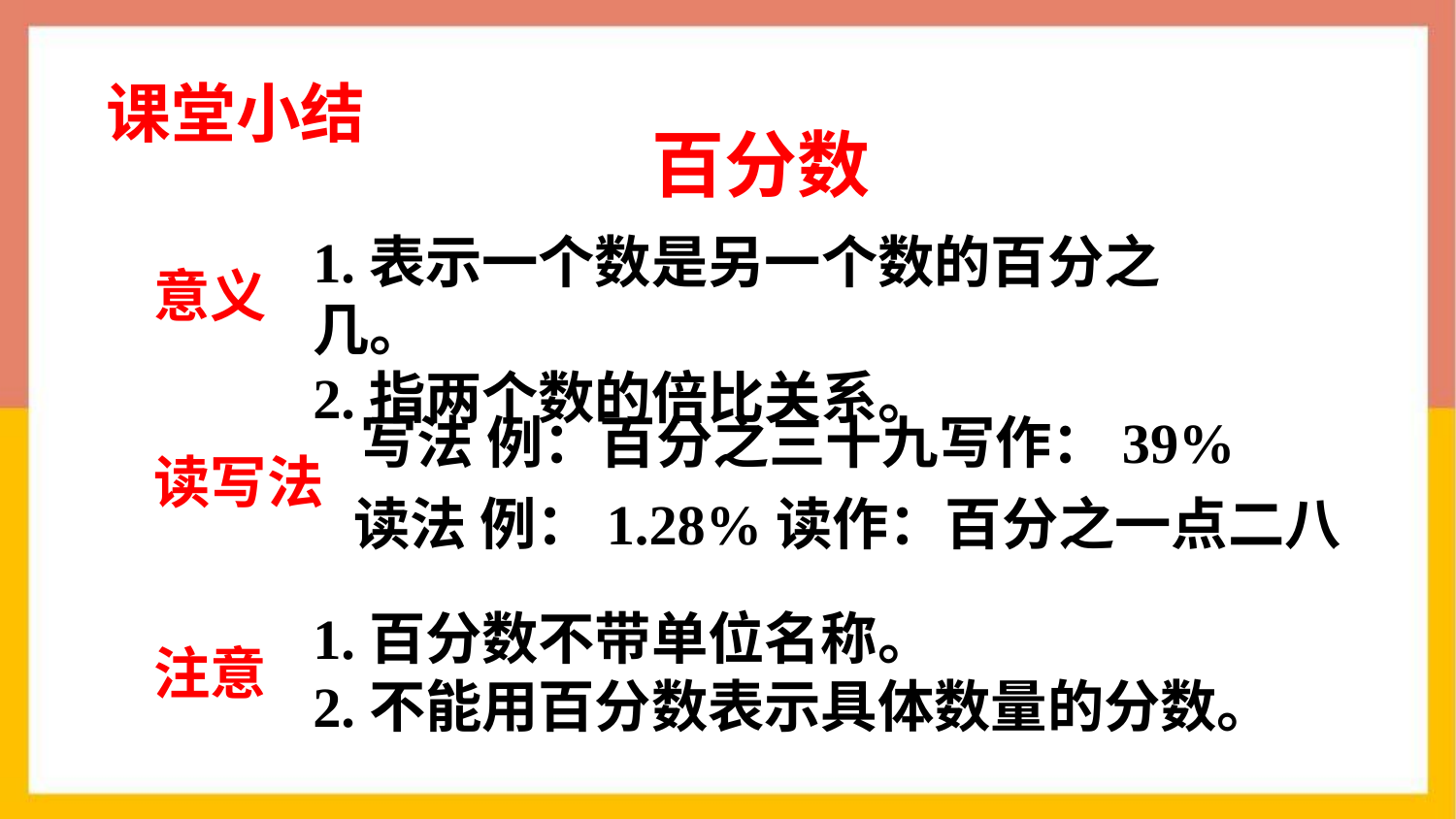

课堂小结
百分数
1.表示一个数是另一个数的百分之几。
2.指两个数的倍比关系。
意义
写法 例：百分之三十九写作：39%
读写法
读法 例：1.28%读作：百分之一点二八
1.百分数不带单位名称。
2.不能用百分数表示具体数量的分数。
注意